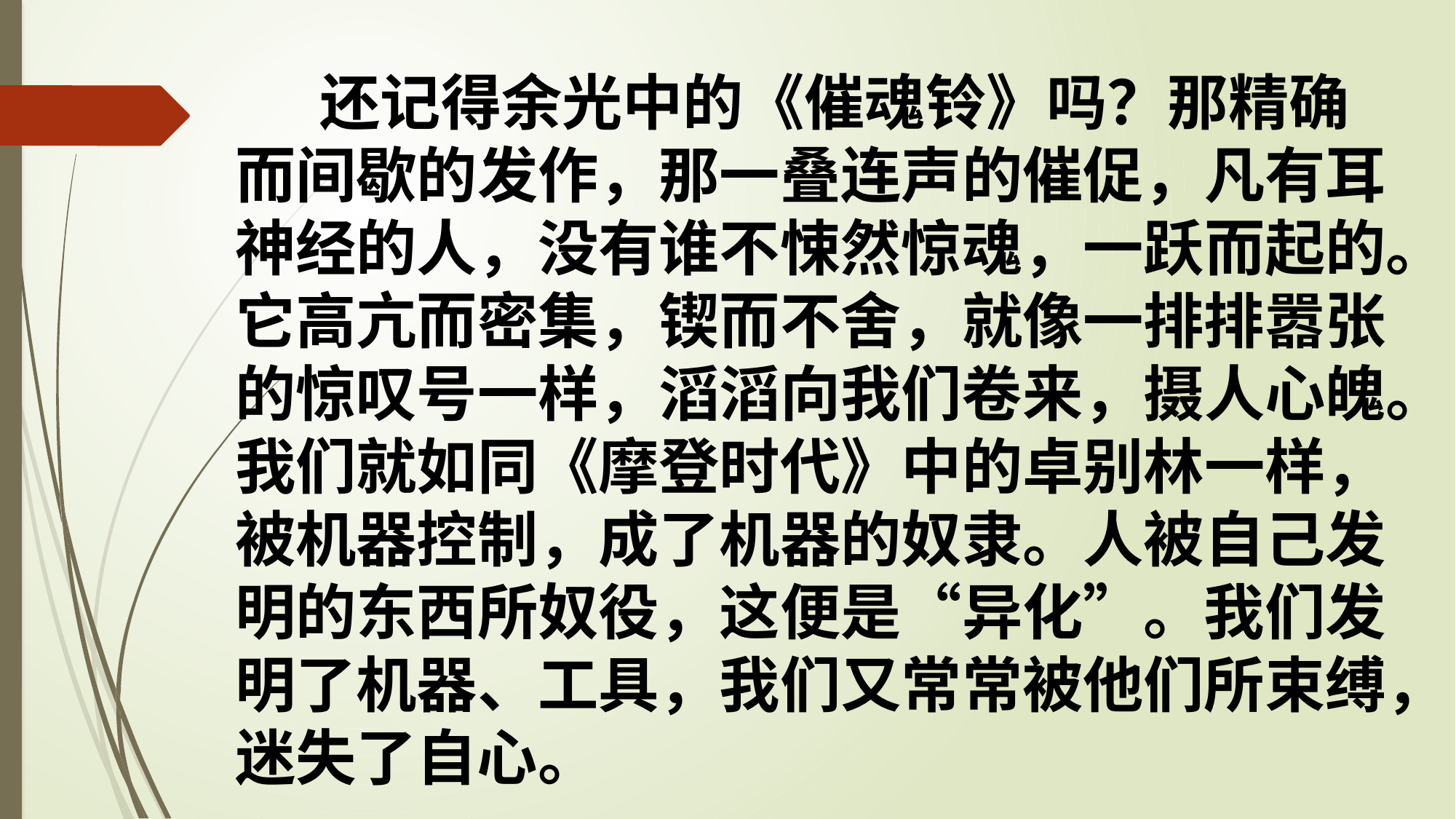

还记得余光中的《催魂铃》吗？那精确而间歇的发作，那一叠连声的催促，凡有耳神经的人，没有谁不悚然惊魂，一跃而起的。它高亢而密集，锲而不舍，就像一排排嚣张的惊叹号一样，滔滔向我们卷来，摄人心魄。我们就如同《摩登时代》中的卓别林一样，被机器控制，成了机器的奴隶。人被自己发明的东西所奴役，这便是“异化”。我们发明了机器、工具，我们又常常被他们所束缚，迷失了自心。